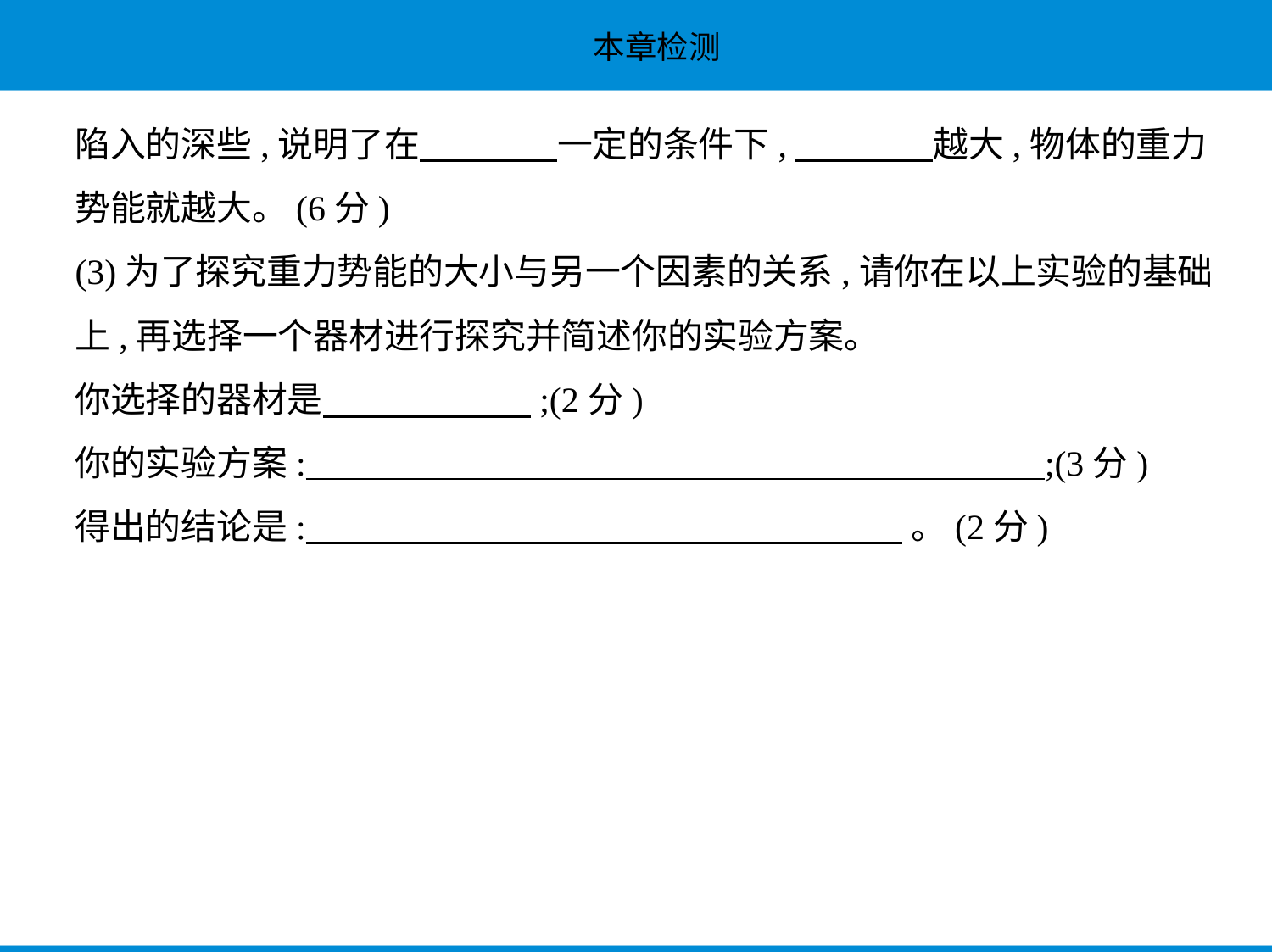

陷入的深些,说明了在　　　    一定的条件下,　　　    越大,物体的重力
势能就越大。(6分)
(3)为了探究重力势能的大小与另一个因素的关系,请你在以上实验的基础
上,再选择一个器材进行探究并简述你的实验方案。
你选择的器材是　　　　　    ;(2分)
你的实验方案:                                                                                   ;(3分)
得出的结论是:                                                                   。(2分)